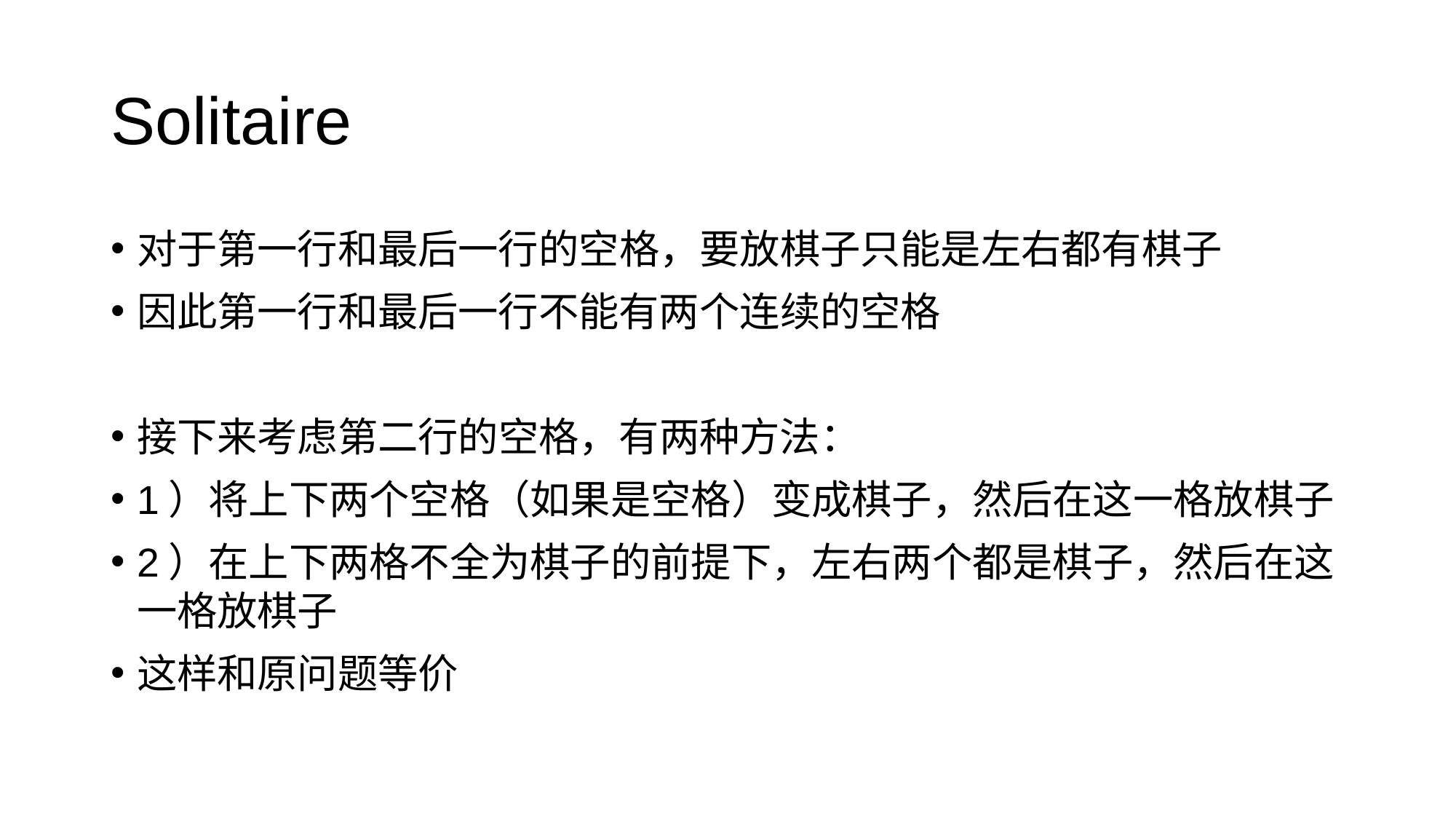

# Solitaire
对于第一行和最后一行的空格，要放棋子只能是左右都有棋子
因此第一行和最后一行不能有两个连续的空格

接下来考虑第二行的空格，有两种方法：
1）将上下两个空格（如果是空格）变成棋子，然后在这一格放棋子
2）在上下两格不全为棋子的前提下，左右两个都是棋子，然后在这一格放棋子
这样和原问题等价